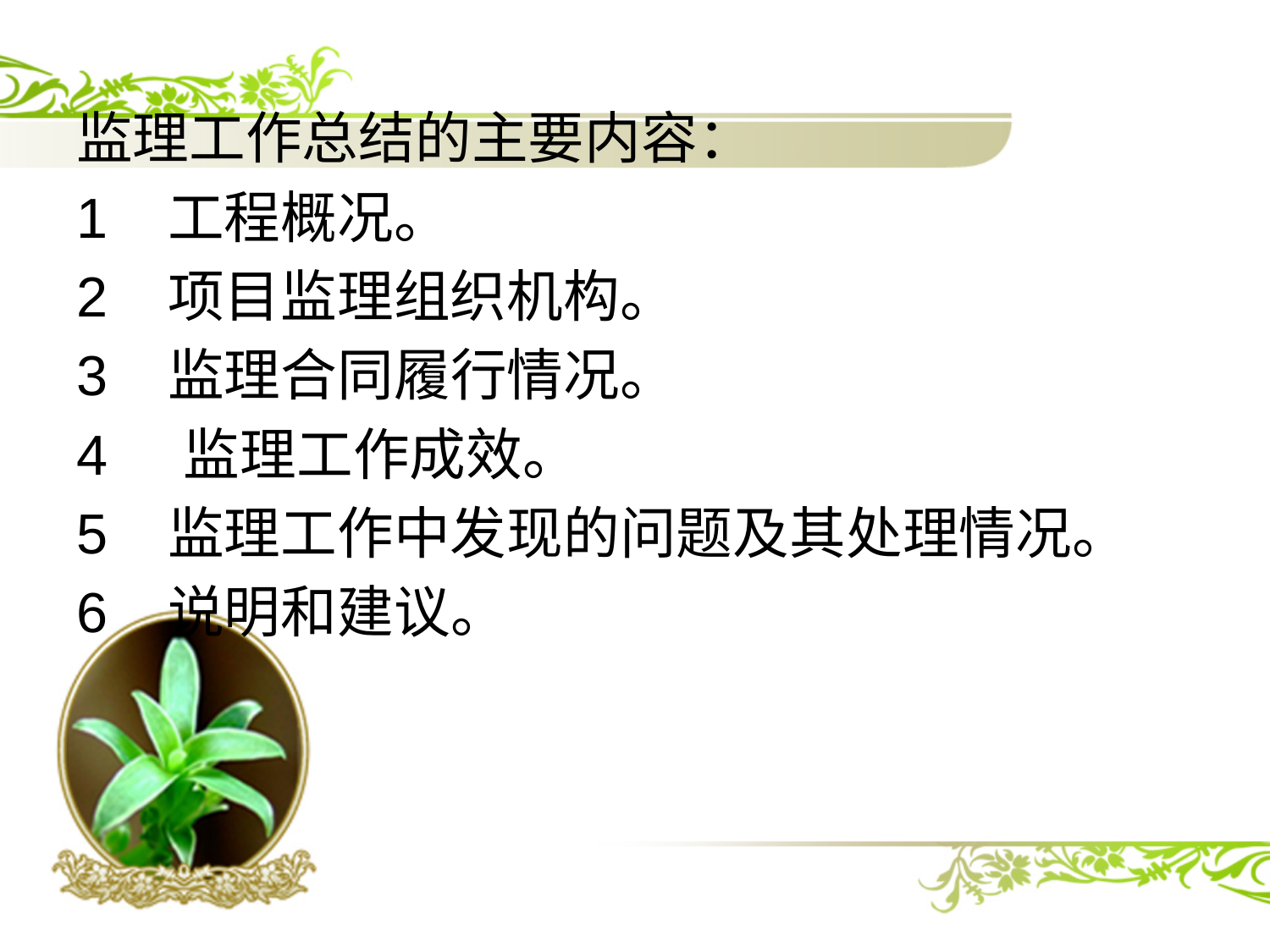

监理工作总结的主要内容：
1   工程概况。
2   项目监理组织机构。
3   监理合同履行情况。
4    监理工作成效。
5   监理工作中发现的问题及其处理情况。
6   说明和建议。